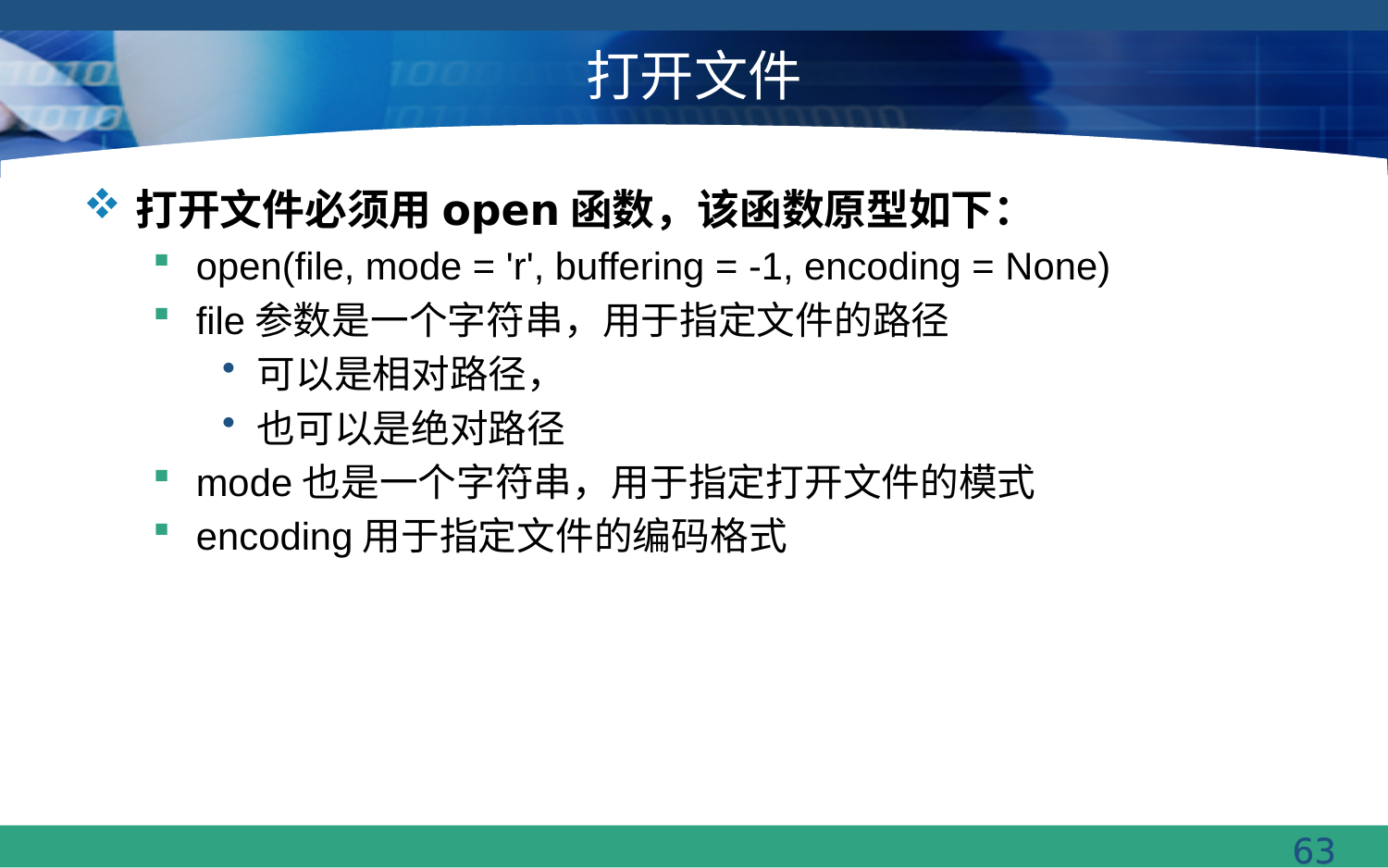

# 打开文件
打开文件必须用open函数，该函数原型如下：
open(file, mode = 'r', buffering = -1, encoding = None)
file参数是一个字符串，用于指定文件的路径
可以是相对路径，
也可以是绝对路径
mode也是一个字符串，用于指定打开文件的模式
encoding用于指定文件的编码格式